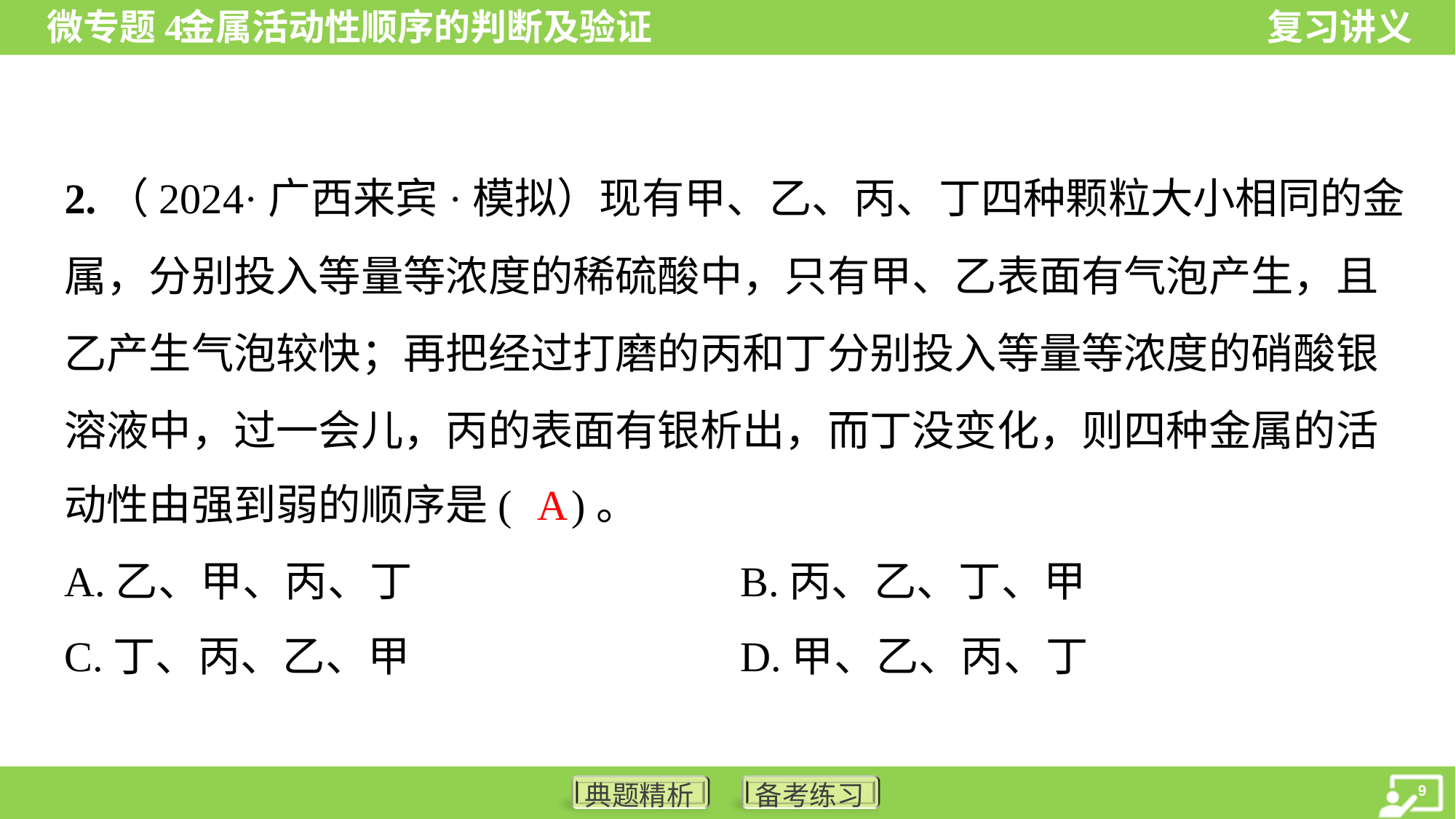

2.（2024·广西来宾·模拟）现有甲、乙、丙、丁四种颗粒大小相同的金
属，分别投入等量等浓度的稀硫酸中，只有甲、乙表面有气泡产生，且
乙产生气泡较快；再把经过打磨的丙和丁分别投入等量等浓度的硝酸银
溶液中，过一会儿，丙的表面有银析出，而丁没变化，则四种金属的活
动性由强到弱的顺序是(     )。
A
A.乙、甲、丙、丁	B.丙、乙、丁、甲
C.丁、丙、乙、甲	D.甲、乙、丙、丁